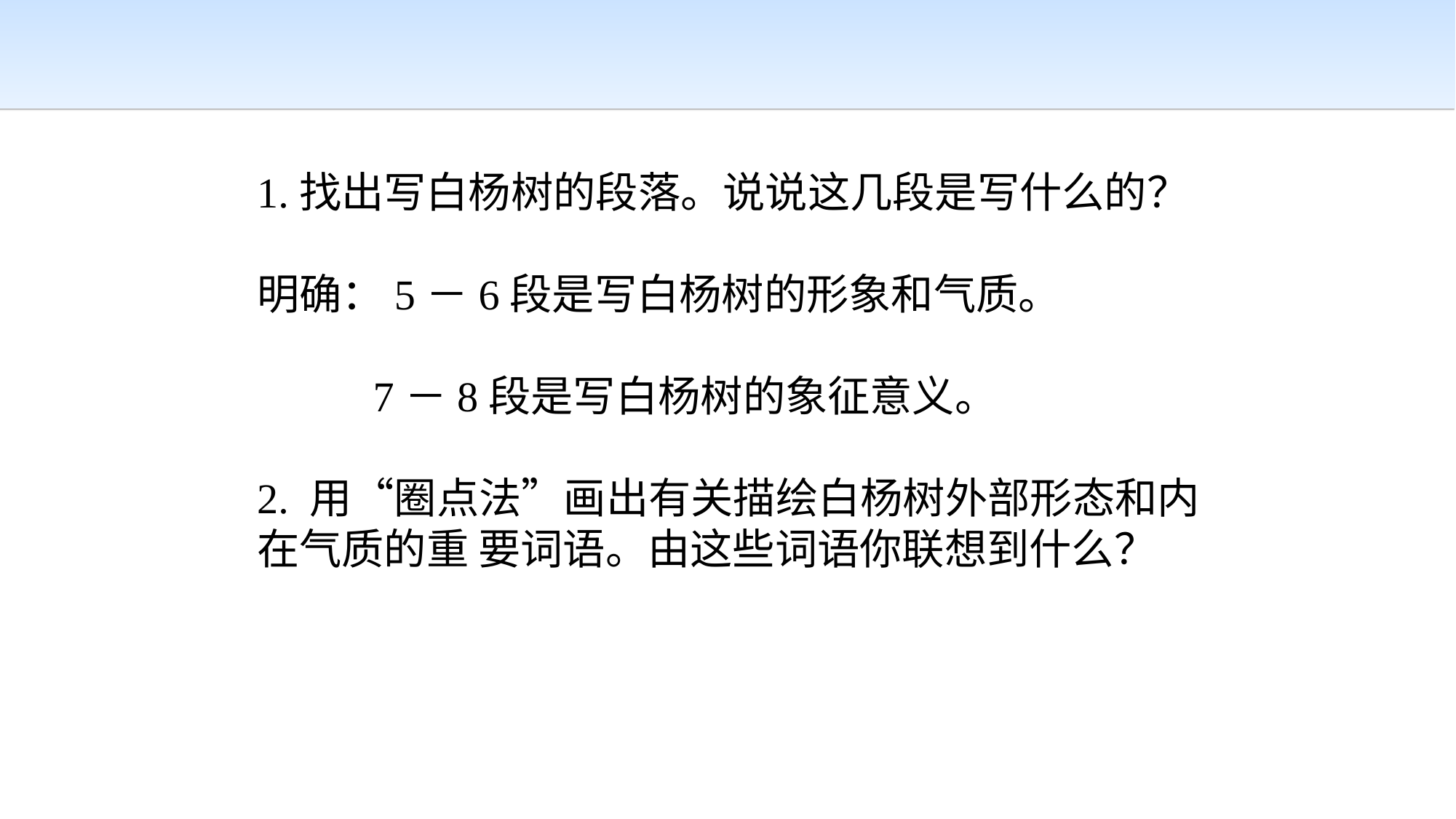

1.找出写白杨树的段落。说说这几段是写什么的？

明确：5－6段是写白杨树的形象和气质。

           7－8段是写白杨树的象征意义。

2. 用“圈点法”画出有关描绘白杨树外部形态和内在气质的重 要词语。由这些词语你联想到什么？